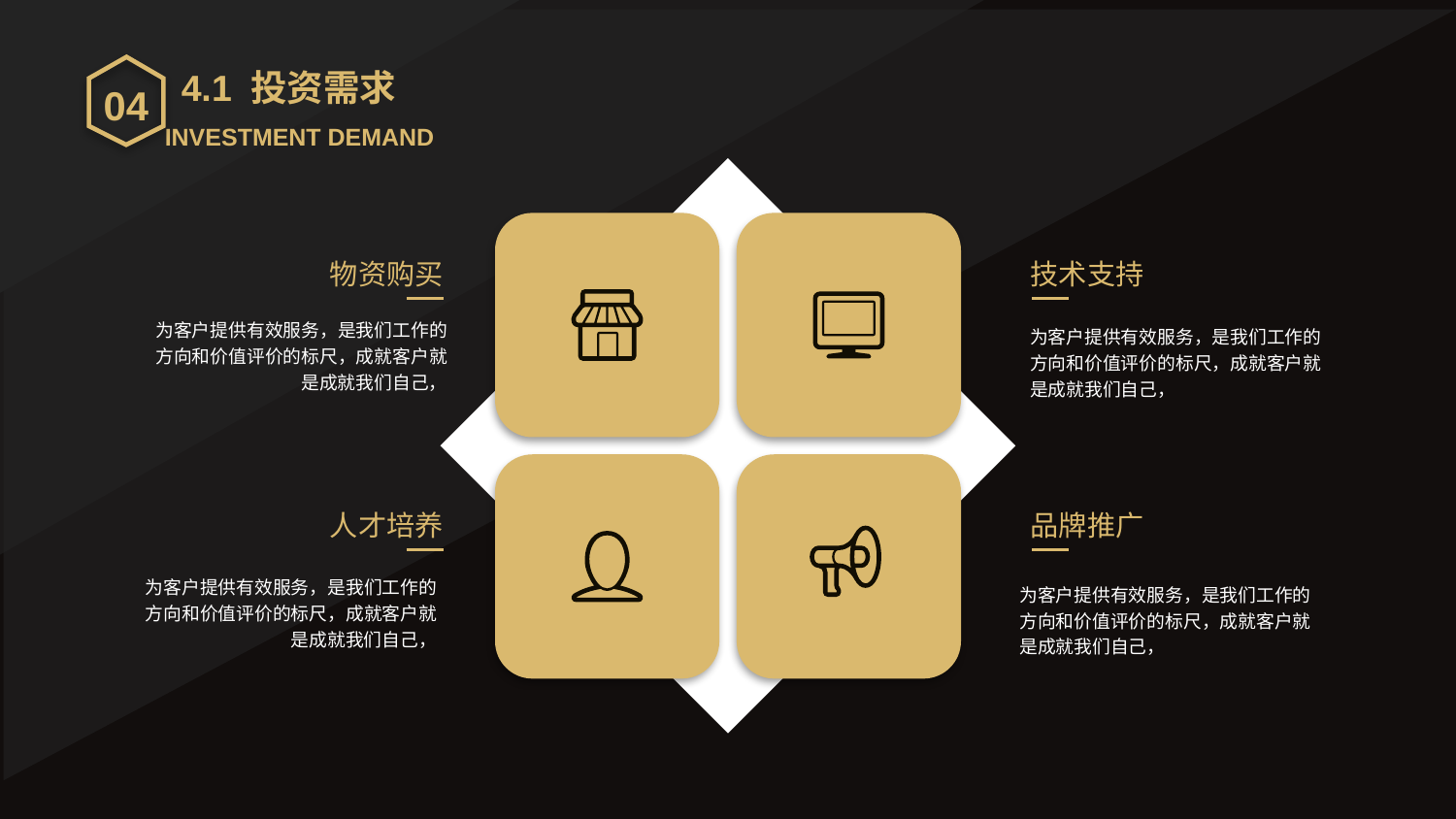

04
4.1 投资需求
INVESTMENT DEMAND

物资购买
技术支持

为客户提供有效服务，是我们工作的方向和价值评价的标尺，成就客户就是成就我们自己，
为客户提供有效服务，是我们工作的方向和价值评价的标尺，成就客户就是成就我们自己，

人才培养
品牌推广

为客户提供有效服务，是我们工作的方向和价值评价的标尺，成就客户就是成就我们自己，
为客户提供有效服务，是我们工作的方向和价值评价的标尺，成就客户就是成就我们自己，